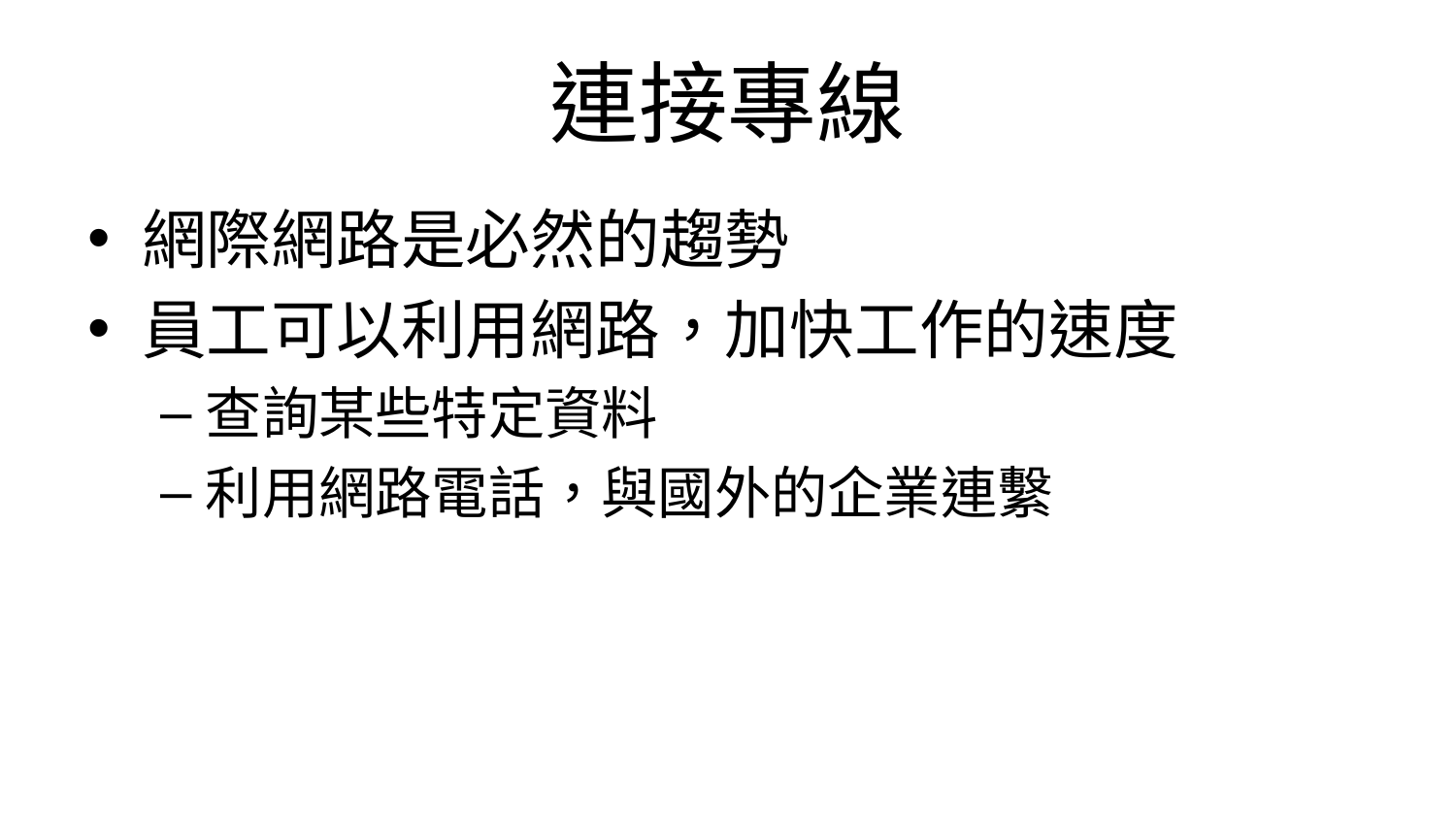

# 連接專線
網際網路是必然的趨勢
員工可以利用網路，加快工作的速度
查詢某些特定資料
利用網路電話，與國外的企業連繫